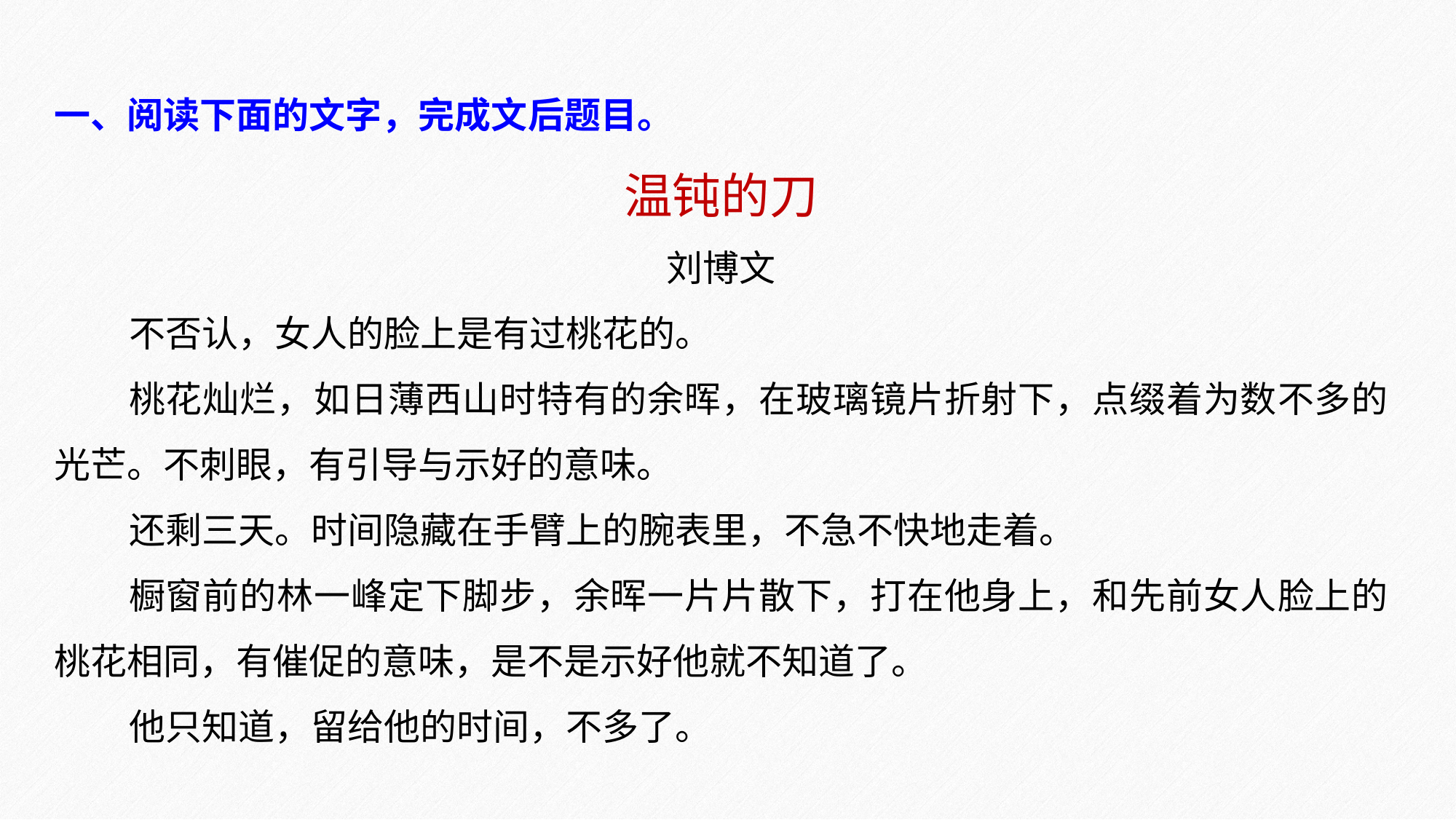

一、阅读下面的文字，完成文后题目。
温钝的刀
刘博文
不否认，女人的脸上是有过桃花的。
桃花灿烂，如日薄西山时特有的余晖，在玻璃镜片折射下，点缀着为数不多的光芒。不刺眼，有引导与示好的意味。
还剩三天。时间隐藏在手臂上的腕表里，不急不快地走着。
橱窗前的林一峰定下脚步，余晖一片片散下，打在他身上，和先前女人脸上的桃花相同，有催促的意味，是不是示好他就不知道了。
他只知道，留给他的时间，不多了。